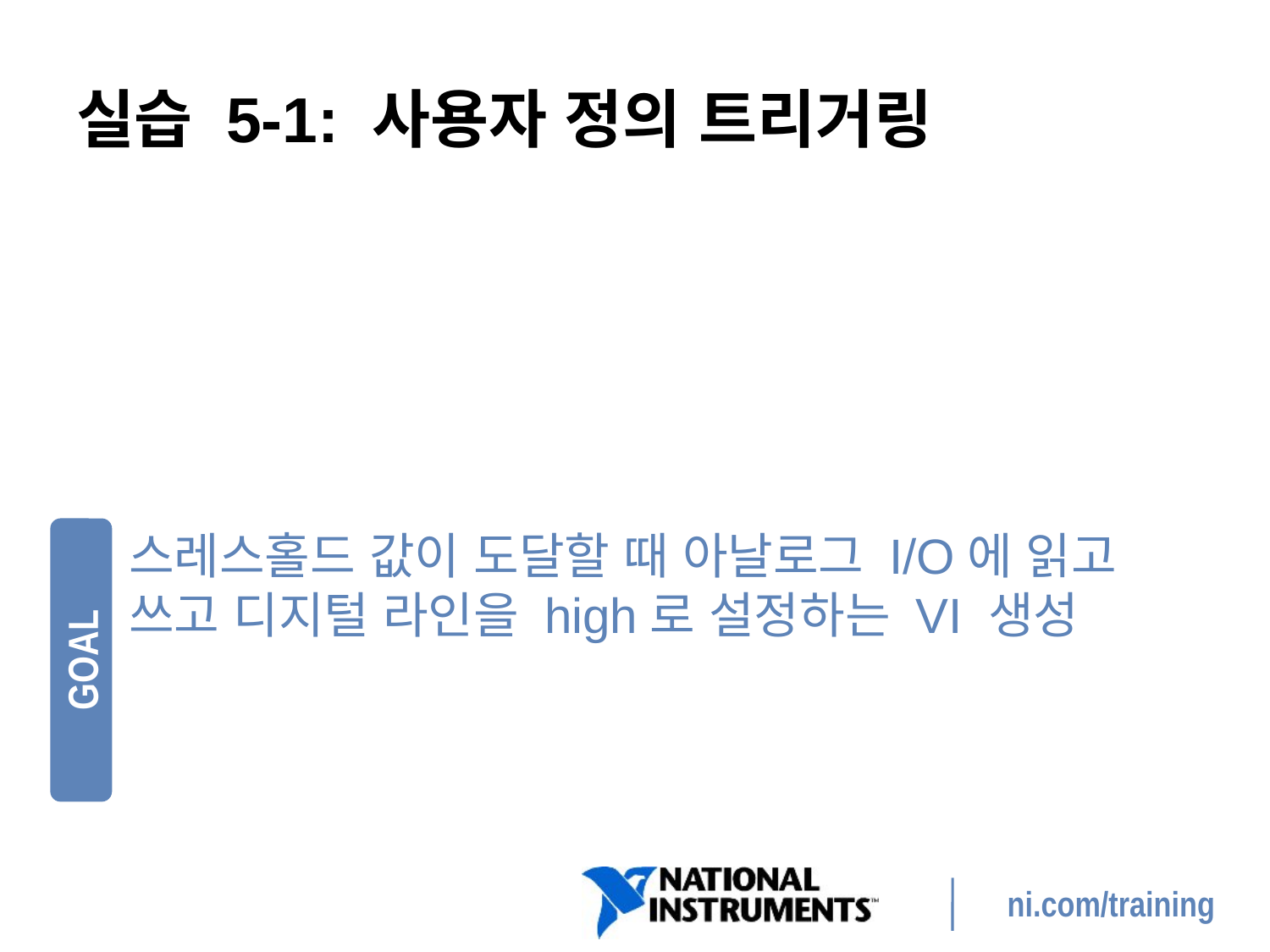

# 실습 5-1: 사용자 정의 트리거링
스레스홀드 값이 도달할 때 아날로그 I/O에 읽고 쓰고 디지털 라인을 high로 설정하는 VI 생성